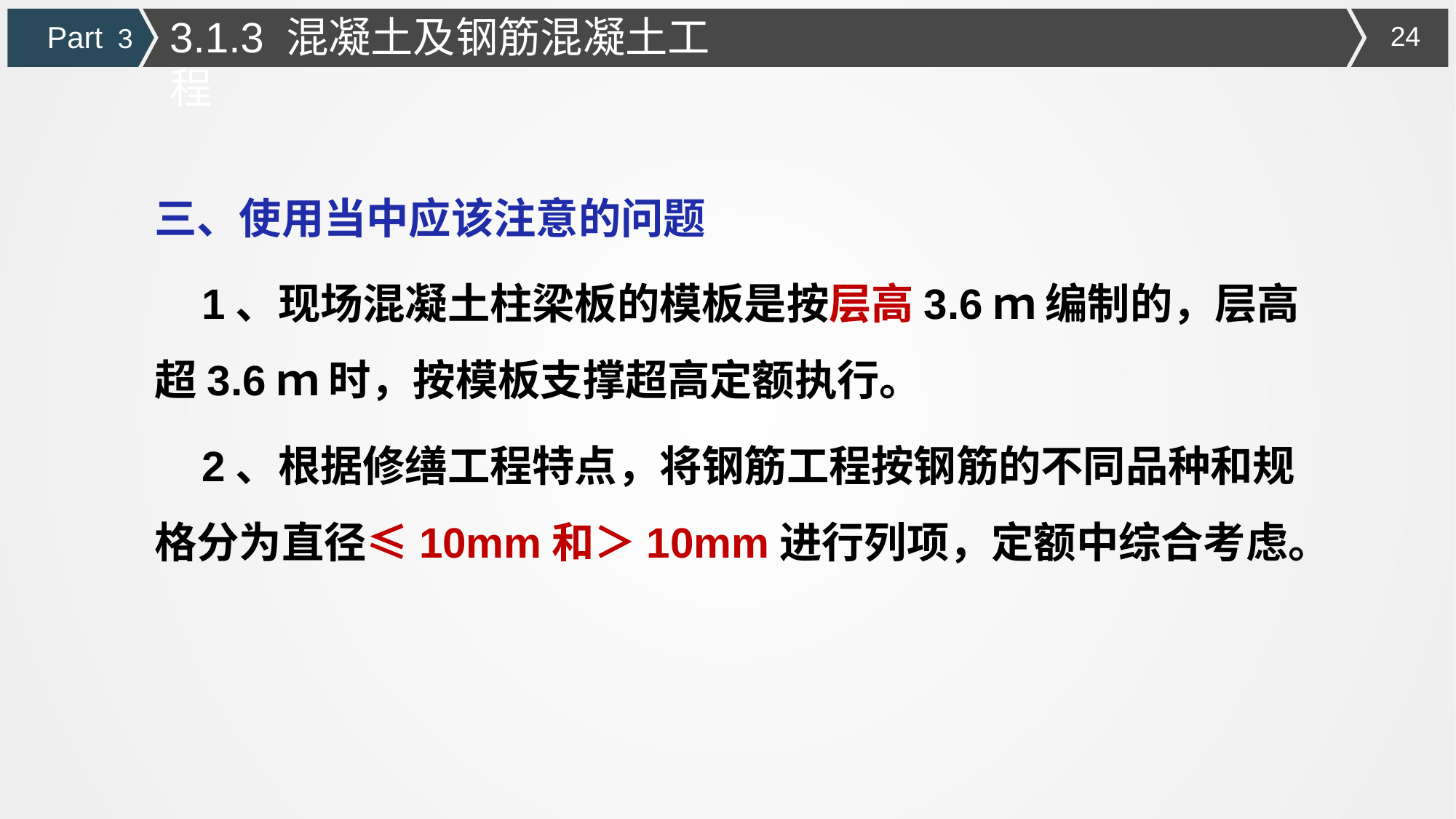

3.1.3 混凝土及钢筋混凝土工程
Part  3
三、使用当中应该注意的问题
    1、现场混凝土柱梁板的模板是按层高3.6ｍ 编制的，层高超3.6ｍ 时，按模板支撑超高定额执行。
    2、根据修缮工程特点，将钢筋工程按钢筋的不同品种和规格分为直径≤10mm和＞10mm进行列项，定额中综合考虑。